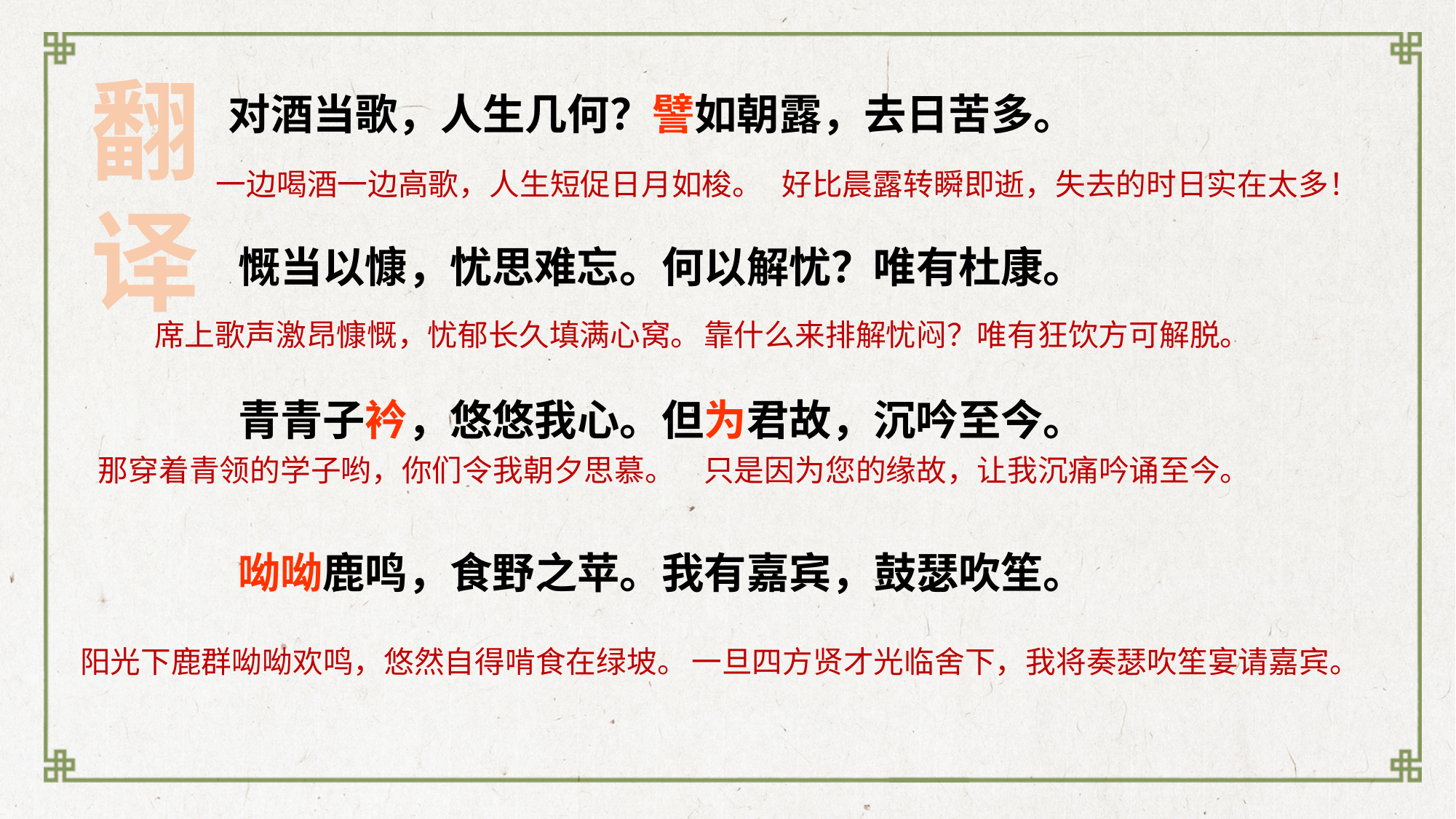

翻译
     对酒当歌，人生几何？譬如朝露，去日苦多。
      慨当以慷，忧思难忘。何以解忧？唯有杜康。
      青青子衿，悠悠我心。但为君故，沉吟至今。
      呦呦鹿鸣，食野之苹。我有嘉宾，鼓瑟吹笙。

一边喝酒一边高歌，人生短促日月如梭。
好比晨露转瞬即逝，失去的时日实在太多！
席上歌声激昂慷慨，忧郁长久填满心窝。
靠什么来排解忧闷？唯有狂饮方可解脱。
那穿着青领的学子哟，你们令我朝夕思慕。
只是因为您的缘故，让我沉痛吟诵至今。
阳光下鹿群呦呦欢鸣，悠然自得啃食在绿坡。
一旦四方贤才光临舍下，我将奏瑟吹笙宴请嘉宾。